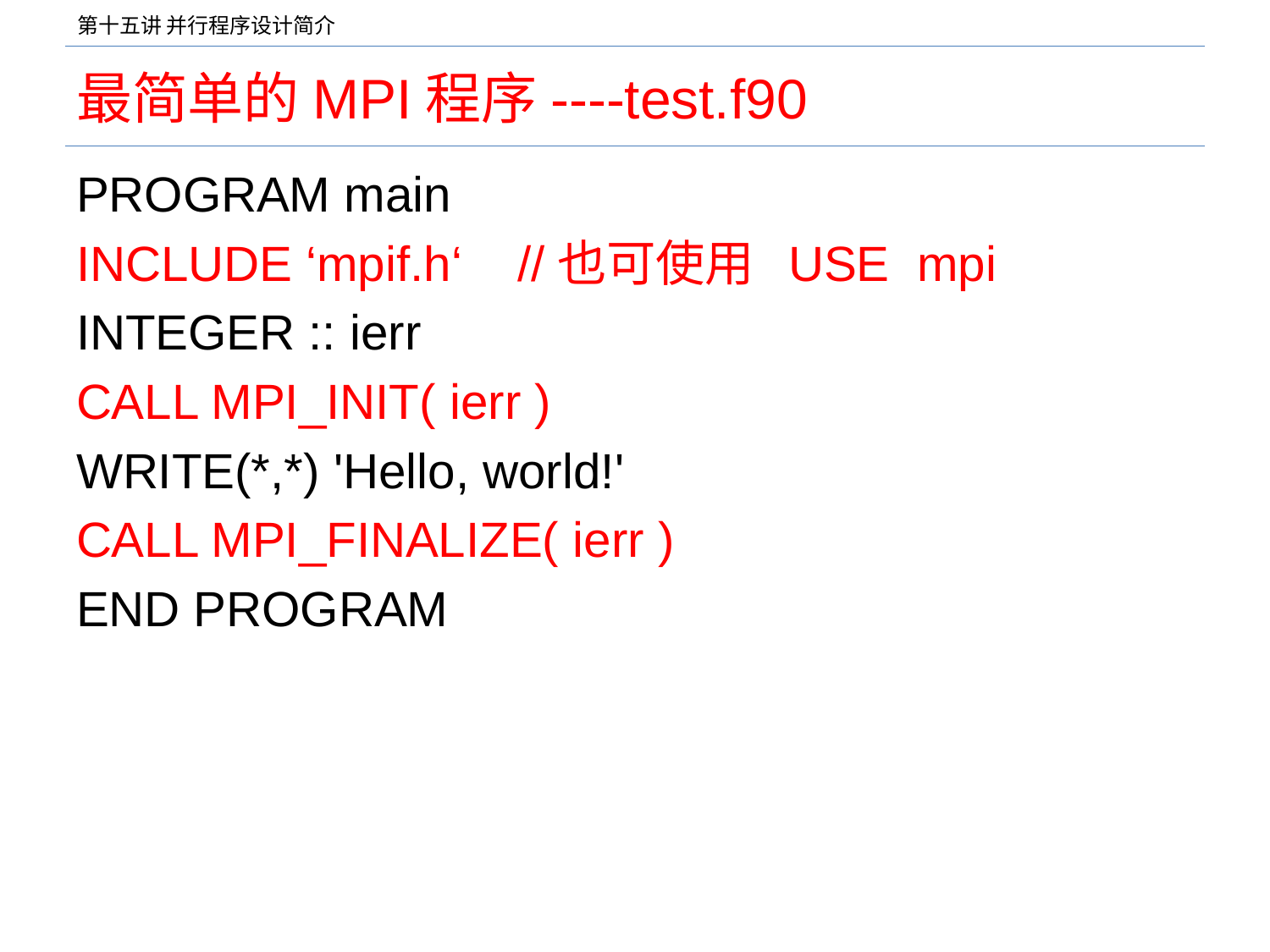

# 最简单的MPI程序----test.f90
PROGRAM main
INCLUDE ‘mpif.h‘    //也可使用  USE  mpi
INTEGER :: ierr
CALL MPI_INIT( ierr )
WRITE(*,*) 'Hello, world!'
CALL MPI_FINALIZE( ierr )
END PROGRAM